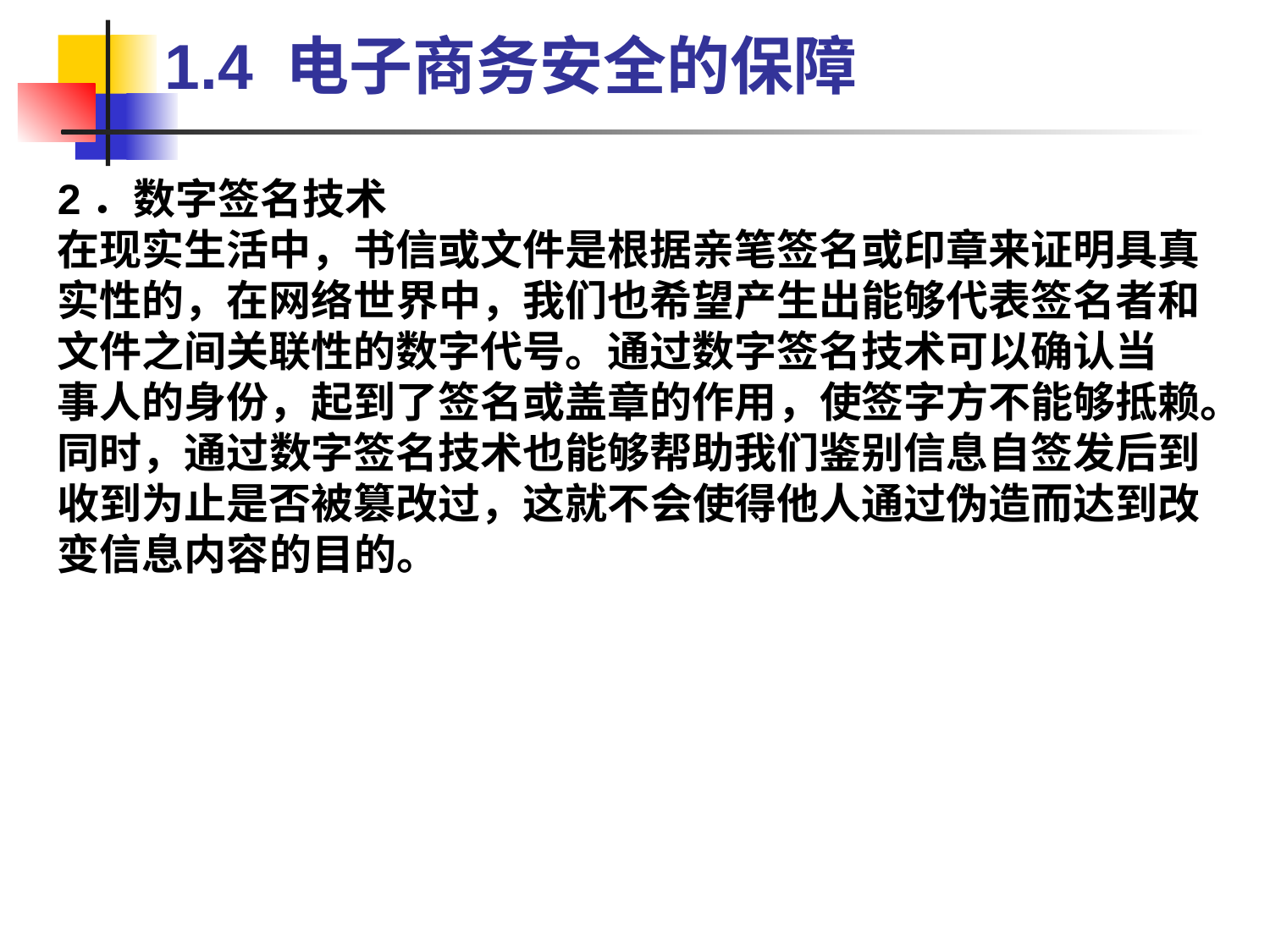

1.4 电子商务安全的保障
2．数字签名技术
在现实生活中，书信或文件是根据亲笔签名或印章来证明具真实性的，在网络世界中，我们也希望产生出能够代表签名者和文件之间关联性的数字代号。通过数字签名技术可以确认当  事人的身份，起到了签名或盖章的作用，使签字方不能够抵赖。同时，通过数字签名技术也能够帮助我们鉴别信息自签发后到收到为止是否被篡改过，这就不会使得他人通过伪造而达到改变信息内容的目的。